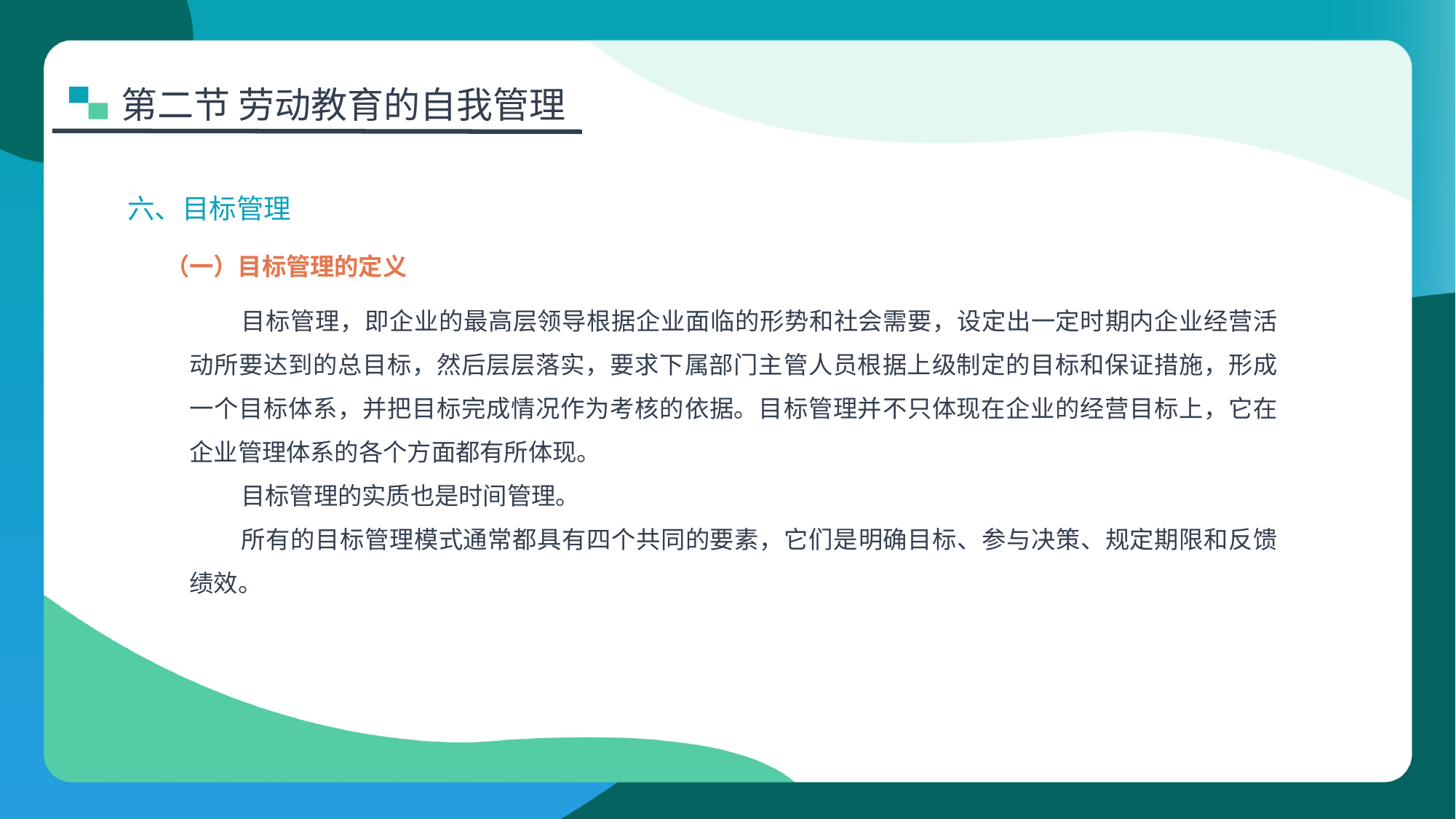

第二节 劳动教育的自我管理

六、目标管理
（一）目标管理的定义
目标管理，即企业的最高层领导根据企业面临的形势和社会需要，设定出一定时期内企业经营活动所要达到的总目标，然后层层落实，要求下属部门主管人员根据上级制定的目标和保证措施，形成一个目标体系，并把目标完成情况作为考核的依据。目标管理并不只体现在企业的经营目标上，它在企业管理体系的各个方面都有所体现。
目标管理的实质也是时间管理。
所有的目标管理模式通常都具有四个共同的要素，它们是明确目标、参与决策、规定期限和反馈绩效。